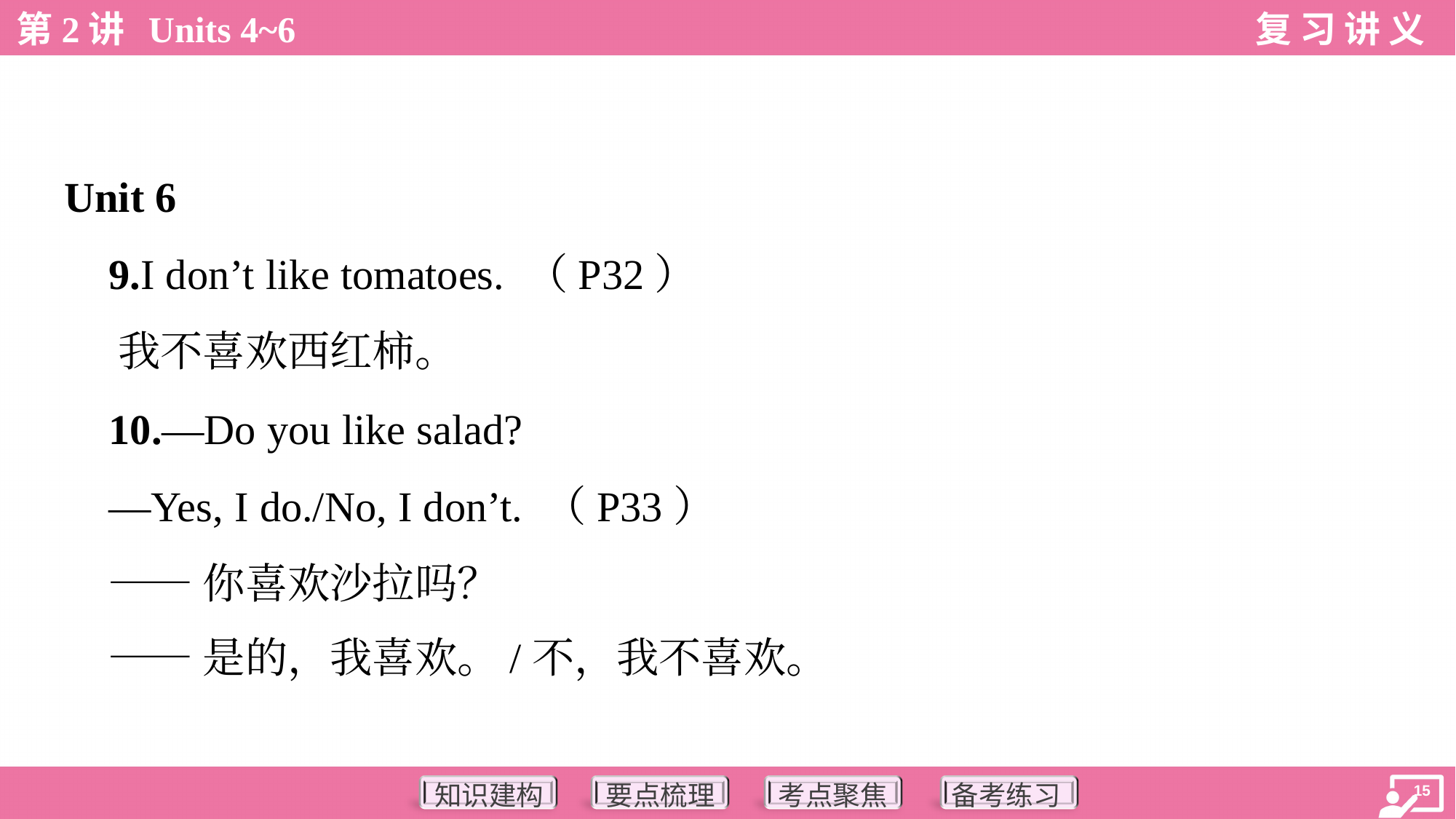

Unit 6
    9.I don’t like tomatoes. （P32）
    我不喜欢西红柿。
    10.—Do you like salad?
    —Yes, I do./No, I don’t. （P33）
    ——你喜欢沙拉吗？
    ——是的，我喜欢。/不，我不喜欢。